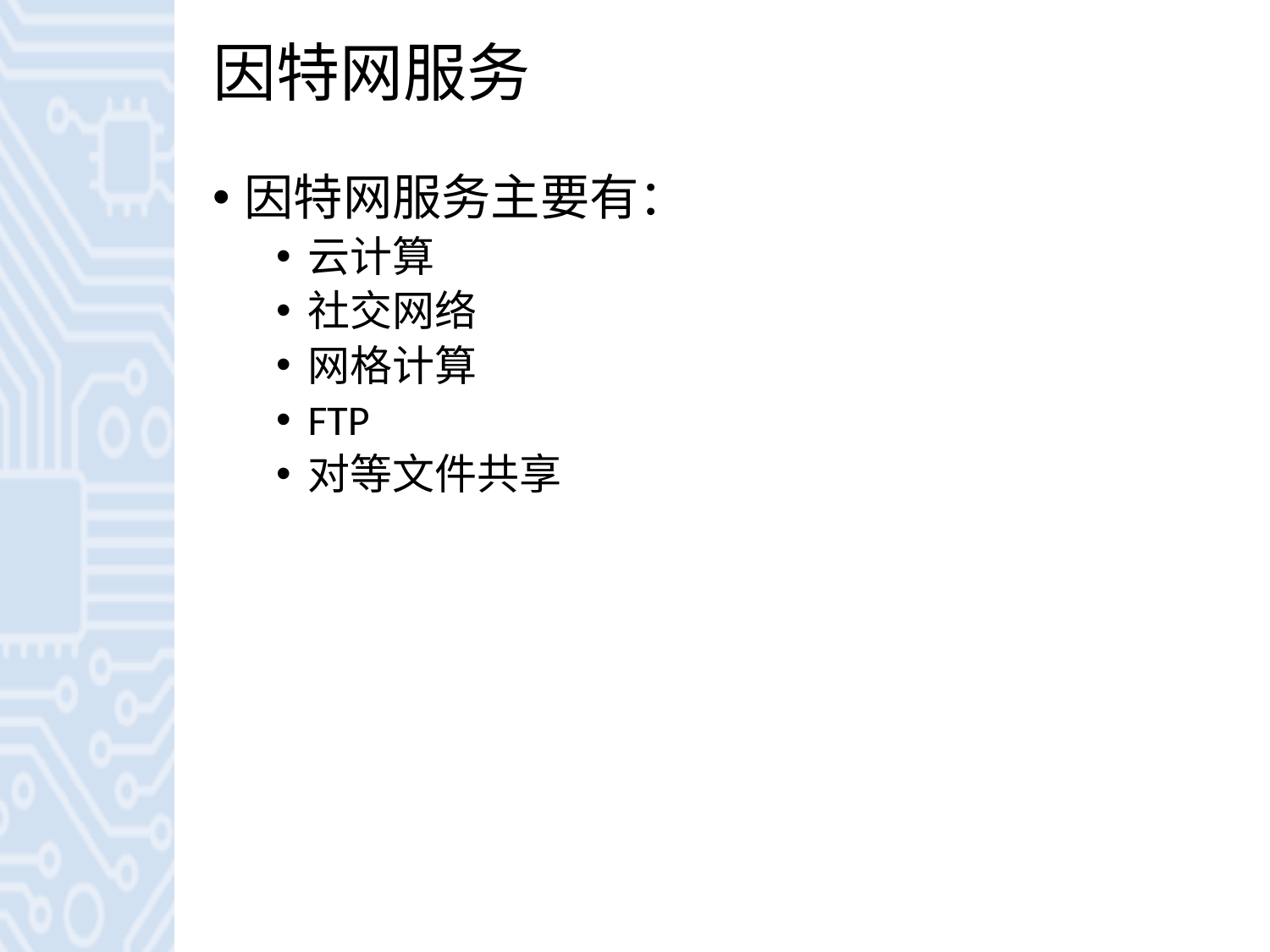

# 因特网服务
因特网服务主要有：
云计算
社交网络
网格计算
FTP
对等文件共享